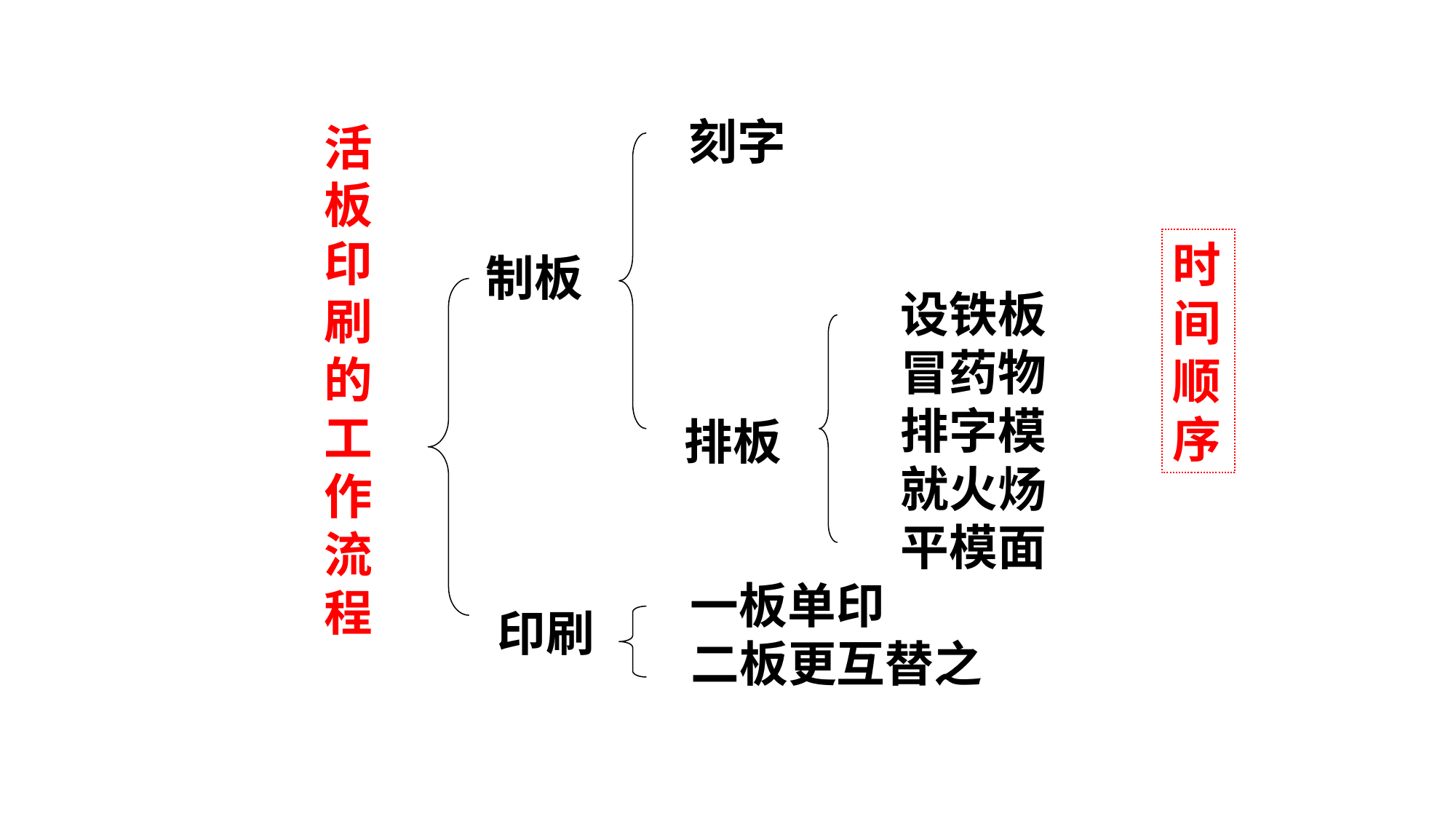

微信公众号：初中语文匠

 刻字

活板印刷的工作流程

微信公众号：初中语文匠
微信公众号：初中语文匠
微信公众号：初中语文匠
微信公众号：初中语文匠

时间顺序
制板
微信公众号：初中语文匠
微信公众号：初中语文匠
微信公众号：初中语文匠
微信公众号：初中语文匠
微信公众号：初中语文匠
微信公众号：初中语文匠
设铁板
冒药物
排字模
就火炀
平模面

微信公众号：初中语文匠
微信公众号：初中语文匠

微信公众号：初中语文匠
微信公众号：初中语文匠
微信公众号：初中语文匠
微信公众号：初中语文匠
微信公众号：初中语文匠
微信公众号：初中语文匠
微信公众号：初中语文匠
微信公众号：初中语文匠
微信公众号：初中语文匠
微信公众号：初中语文匠
排板
微信公众号：初中语文匠
微信公众号：初中语文匠
微信公众号：初中语文匠
微信公众号：初中语文匠
微信公众号：初中语文匠
微信公众号：初中语文匠
微信公众号：初中语文匠
微信公众号：初中语文匠
微信公众号：初中语文匠
  一板单印
  二板更互替之
微信公众号：初中语文匠
微信公众号：初中语文匠
印刷

微信公众号：初中语文匠
微信公众号：初中语文匠
微信公众号：初中语文匠
微信公众号：初中语文匠